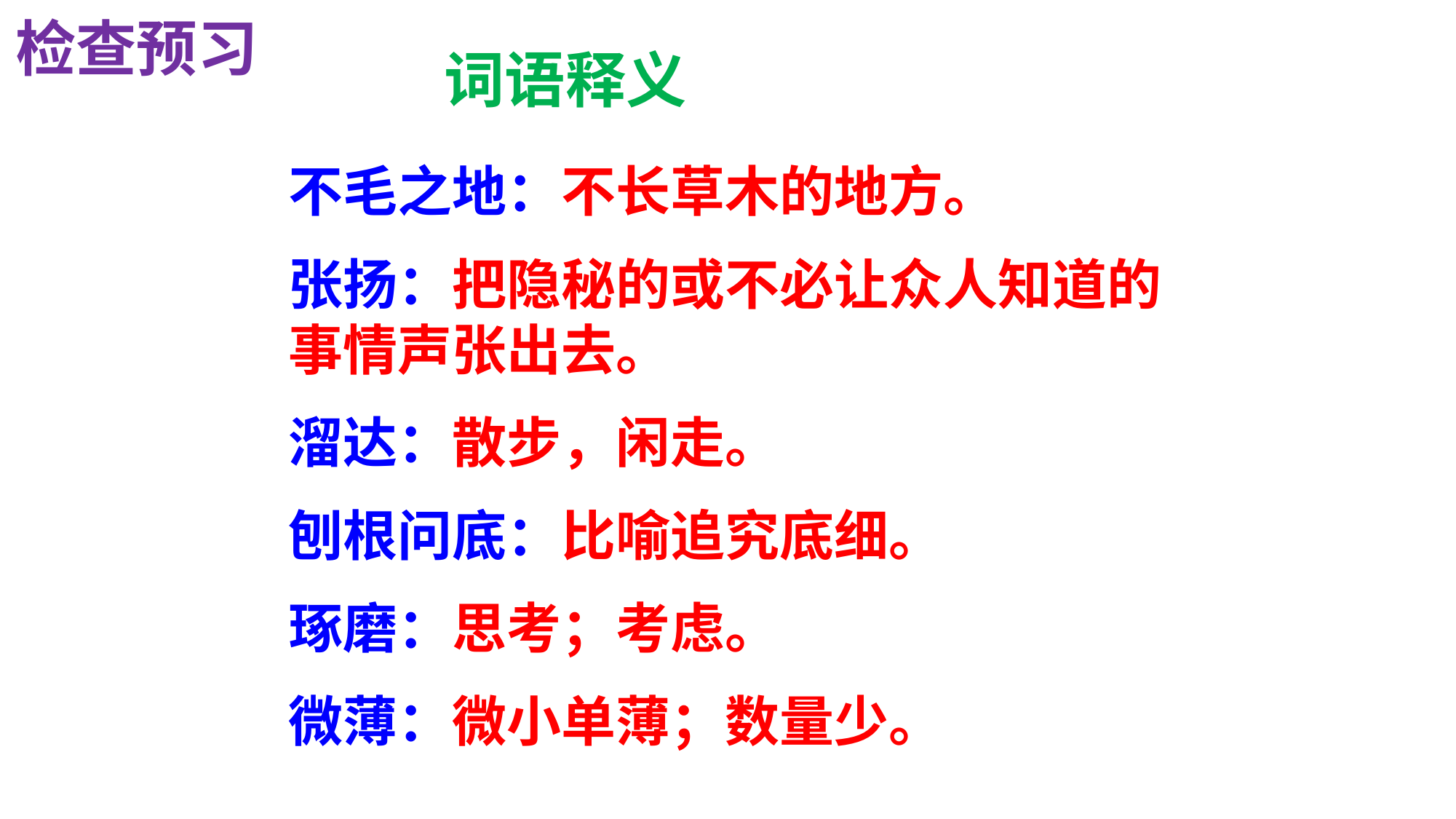

检查预习
词语释义
不毛之地：不长草木的地方。
张扬：把隐秘的或不必让众人知道的事情声张出去。
溜达：散步，闲走。
刨根问底：比喻追究底细。
琢磨：思考；考虑。
微薄：微小单薄；数量少。